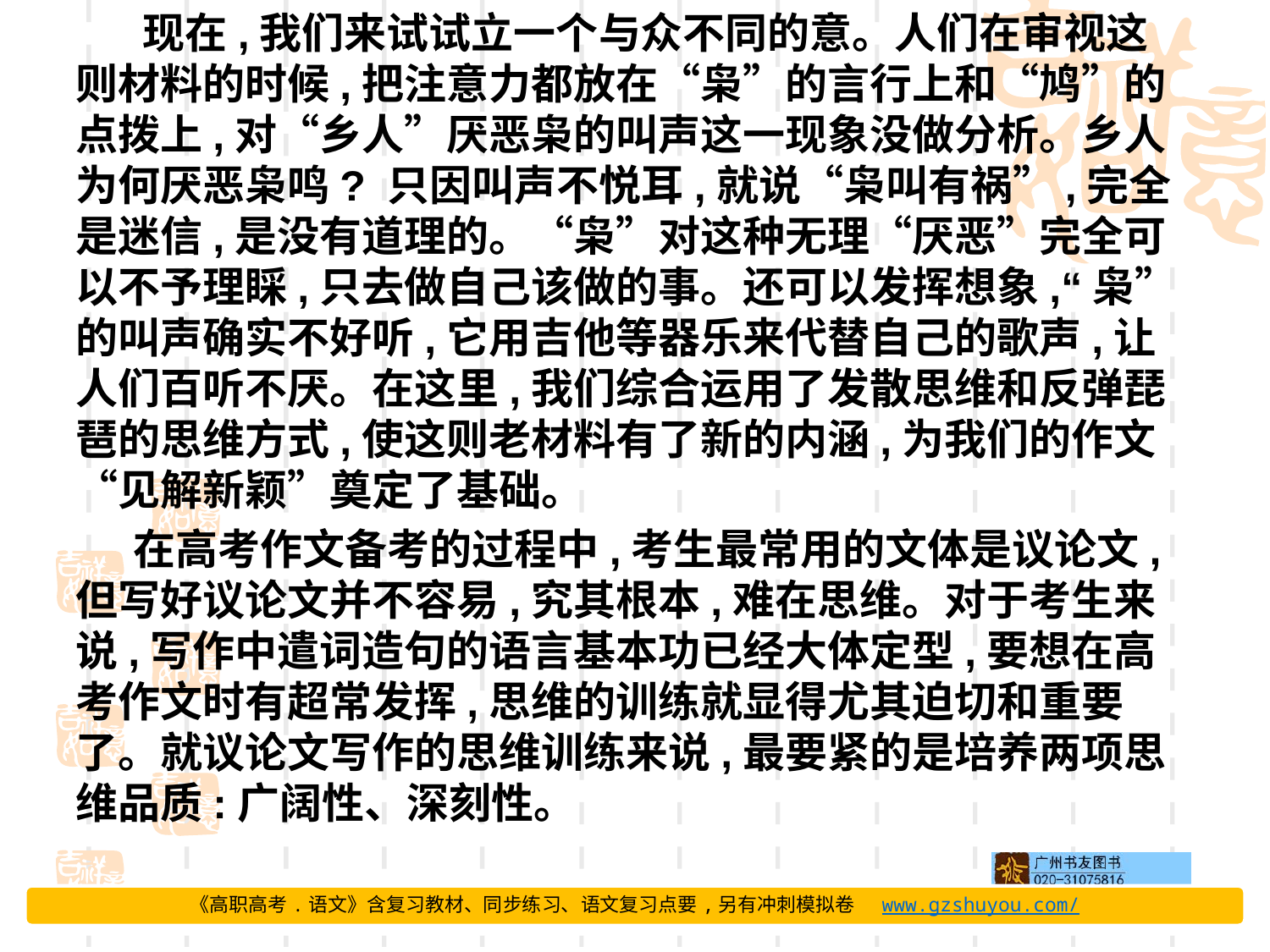

现在,我们来试试立一个与众不同的意。人们在审视这则材料的时候,把注意力都放在“枭”的言行上和“鸠”的点拨上,对“乡人”厌恶枭的叫声这一现象没做分析。乡人为何厌恶枭鸣? 只因叫声不悦耳,就说“枭叫有祸”,完全是迷信,是没有道理的。“枭”对这种无理“厌恶”完全可以不予理睬,只去做自己该做的事。还可以发挥想象,“枭”的叫声确实不好听,它用吉他等器乐来代替自己的歌声,让人们百听不厌。在这里,我们综合运用了发散思维和反弹琵琶的思维方式,使这则老材料有了新的内涵,为我们的作文“见解新颖”奠定了基础。
     在高考作文备考的过程中,考生最常用的文体是议论文,但写好议论文并不容易,究其根本,难在思维。对于考生来说,写作中遣词造句的语言基本功已经大体定型,要想在高考作文时有超常发挥,思维的训练就显得尤其迫切和重要了。就议论文写作的思维训练来说,最要紧的是培养两项思维品质:广阔性、深刻性。